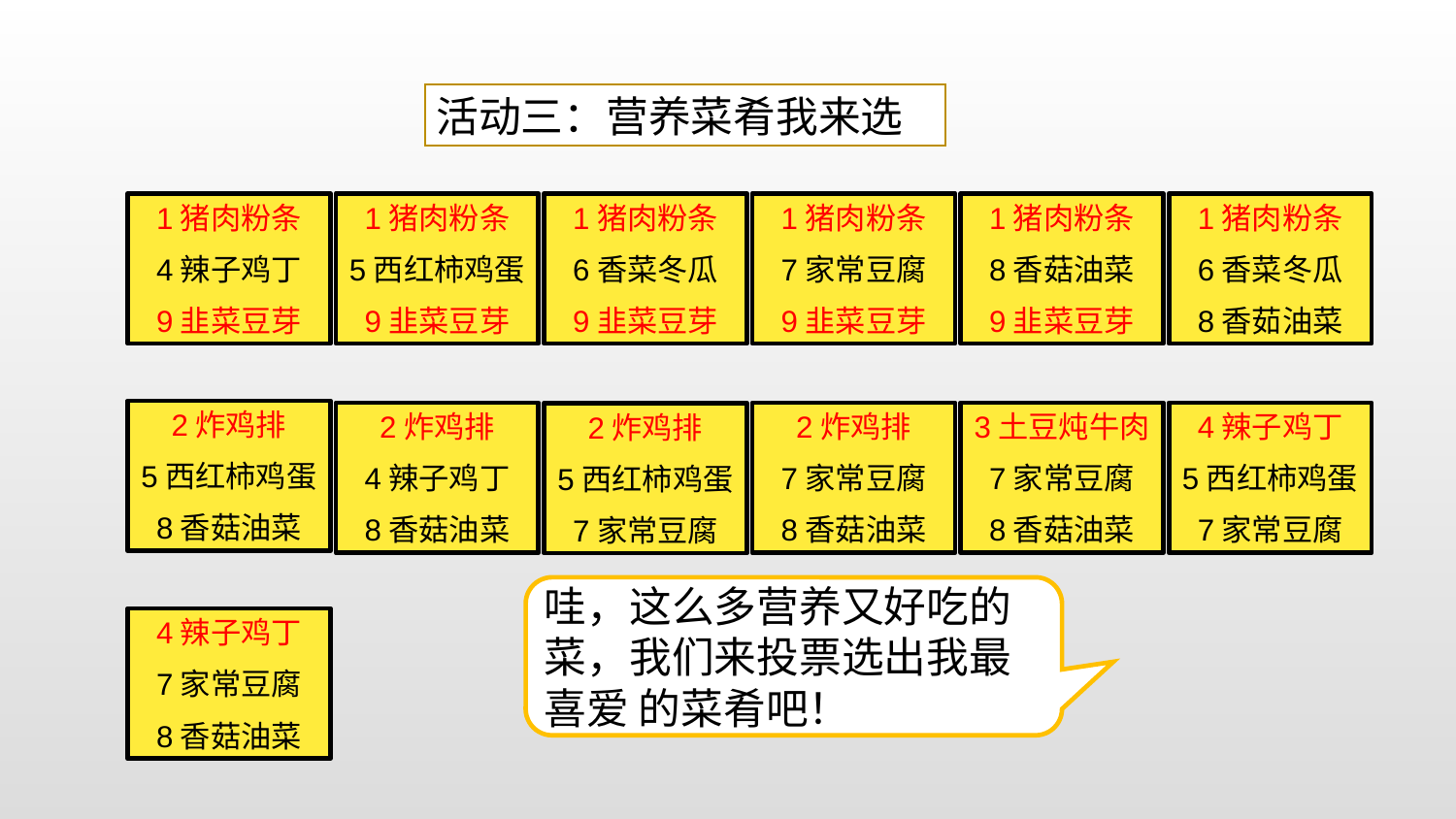

活动三：营养菜肴我来选
1猪肉粉条
4辣子鸡丁
9韭菜豆芽
1猪肉粉条
5西红柿鸡蛋
9韭菜豆芽
1猪肉粉条
6香菜冬瓜
9韭菜豆芽
1猪肉粉条
7家常豆腐
9韭菜豆芽
1猪肉粉条
8香菇油菜
9韭菜豆芽
1猪肉粉条
6香菜冬瓜
8香茹油菜
2炸鸡排
5西红柿鸡蛋
8香菇油菜
4辣子鸡丁
5西红柿鸡蛋
7家常豆腐
2炸鸡排
4辣子鸡丁
8香菇油菜
2炸鸡排
7家常豆腐
8香菇油菜
3土豆炖牛肉
7家常豆腐
8香菇油菜
2炸鸡排
5西红柿鸡蛋
7家常豆腐
哇，这么多营养又好吃的菜，我们来投票选出我最喜爱 的菜肴吧！
4辣子鸡丁
7家常豆腐
8香菇油菜